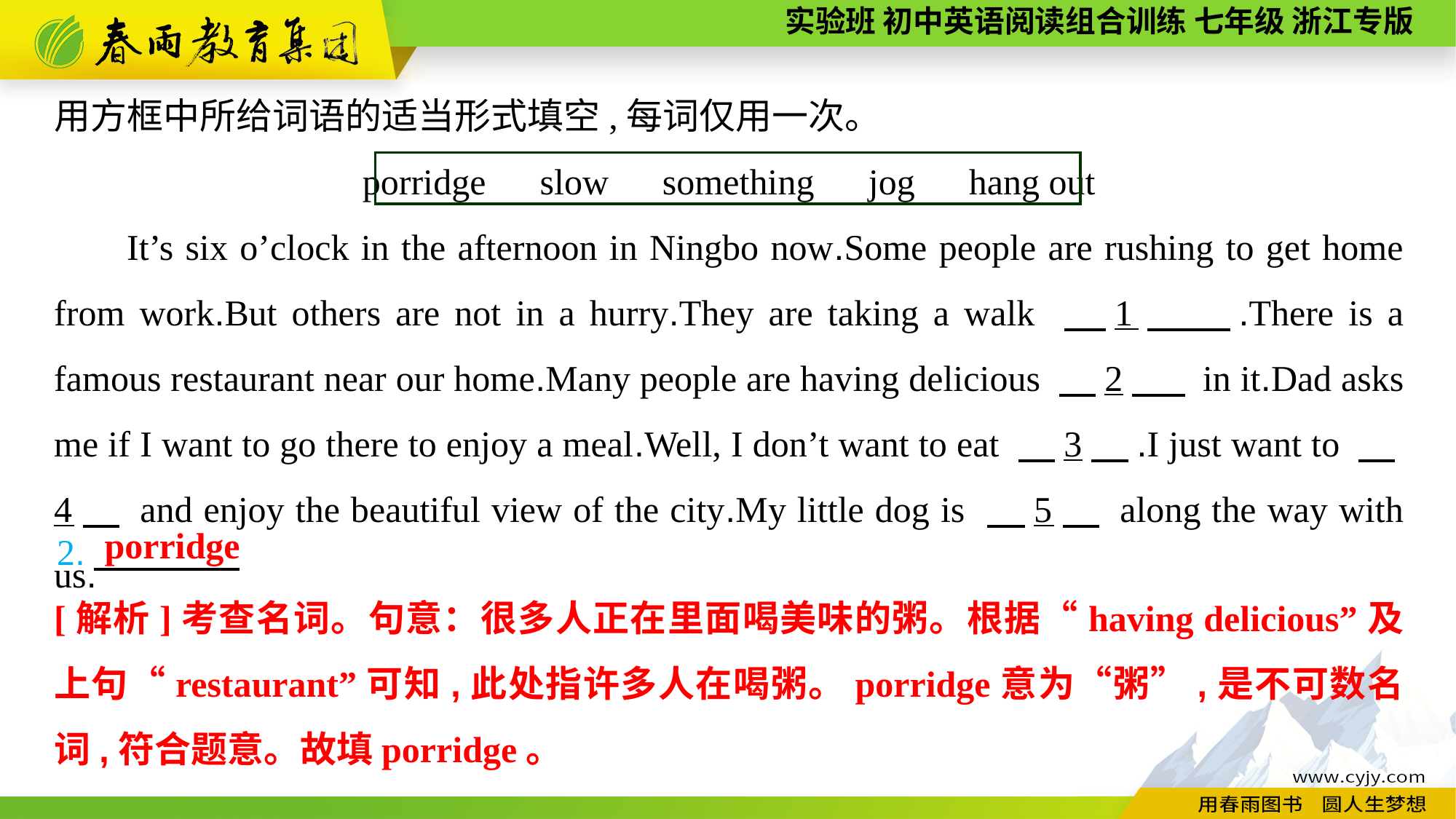

用方框中所给词语的适当形式填空,每词仅用一次。
porridge　slow　something　jog　hang out
It’s six o’clock in the afternoon in Ningbo now.Some people are rushing to get home from work.But others are not in a hurry.They are taking a walk 　1　   .There is a famous restaurant near our home.Many people are having delicious 　2　   in it.Dad asks me if I want to go there to enjoy a meal.Well, I don’t want to eat 　3　.I just want to 　4　 and enjoy the beautiful view of the city.My little dog is 　5　 along the way with us.

porridge
2.
[解析]考查名词。句意：很多人正在里面喝美味的粥。根据“having delicious”及上句“restaurant”可知,此处指许多人在喝粥。porridge意为“粥”,是不可数名词,符合题意。故填porridge。